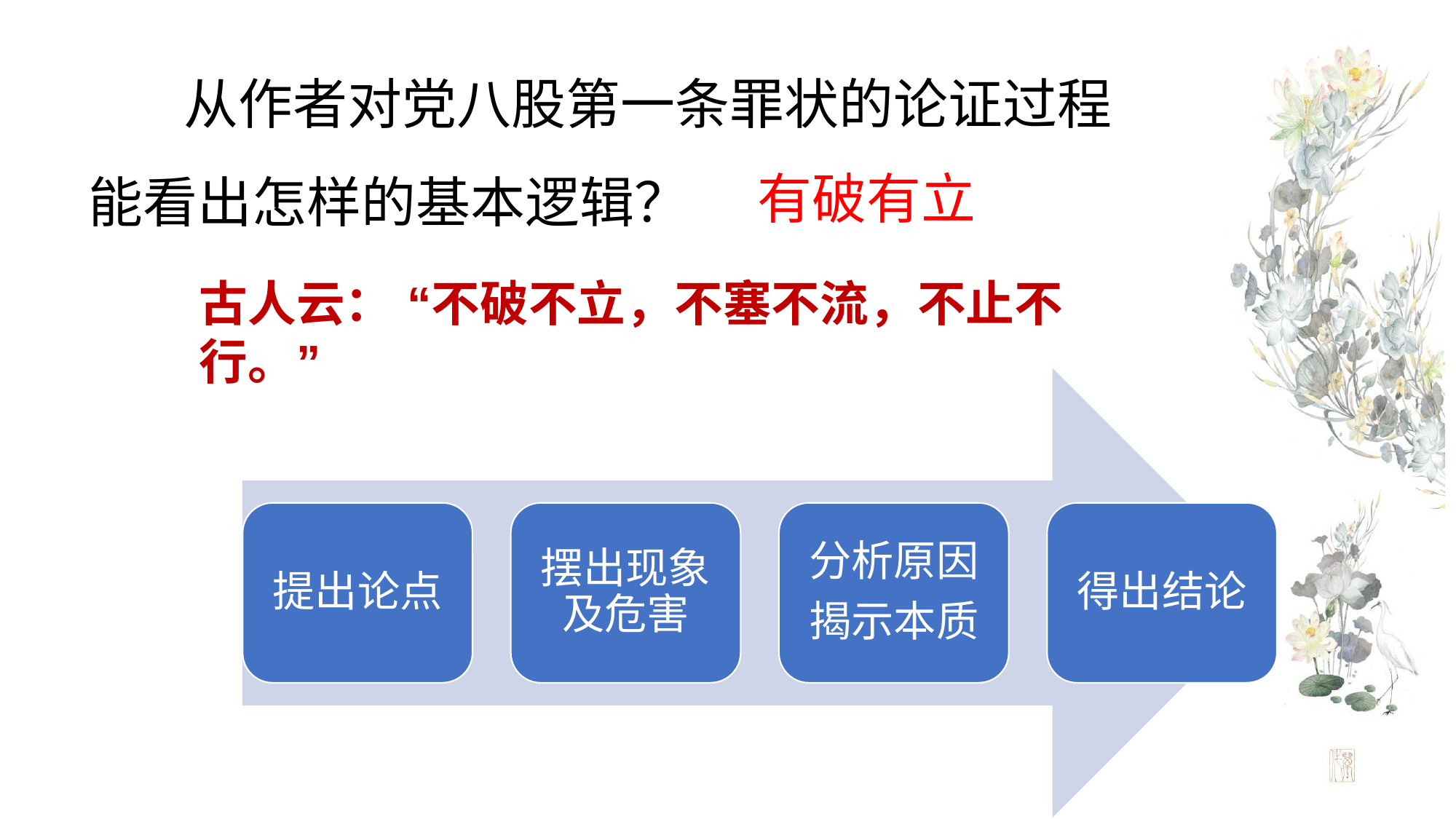

# 从作者对党八股第一条罪状的论证过程能看出怎样的基本逻辑？
有破有立
古人云： “不破不立，不塞不流，不止不行。”
提出论点
摆出现象及危害
分析原因
揭示本质
得出结论